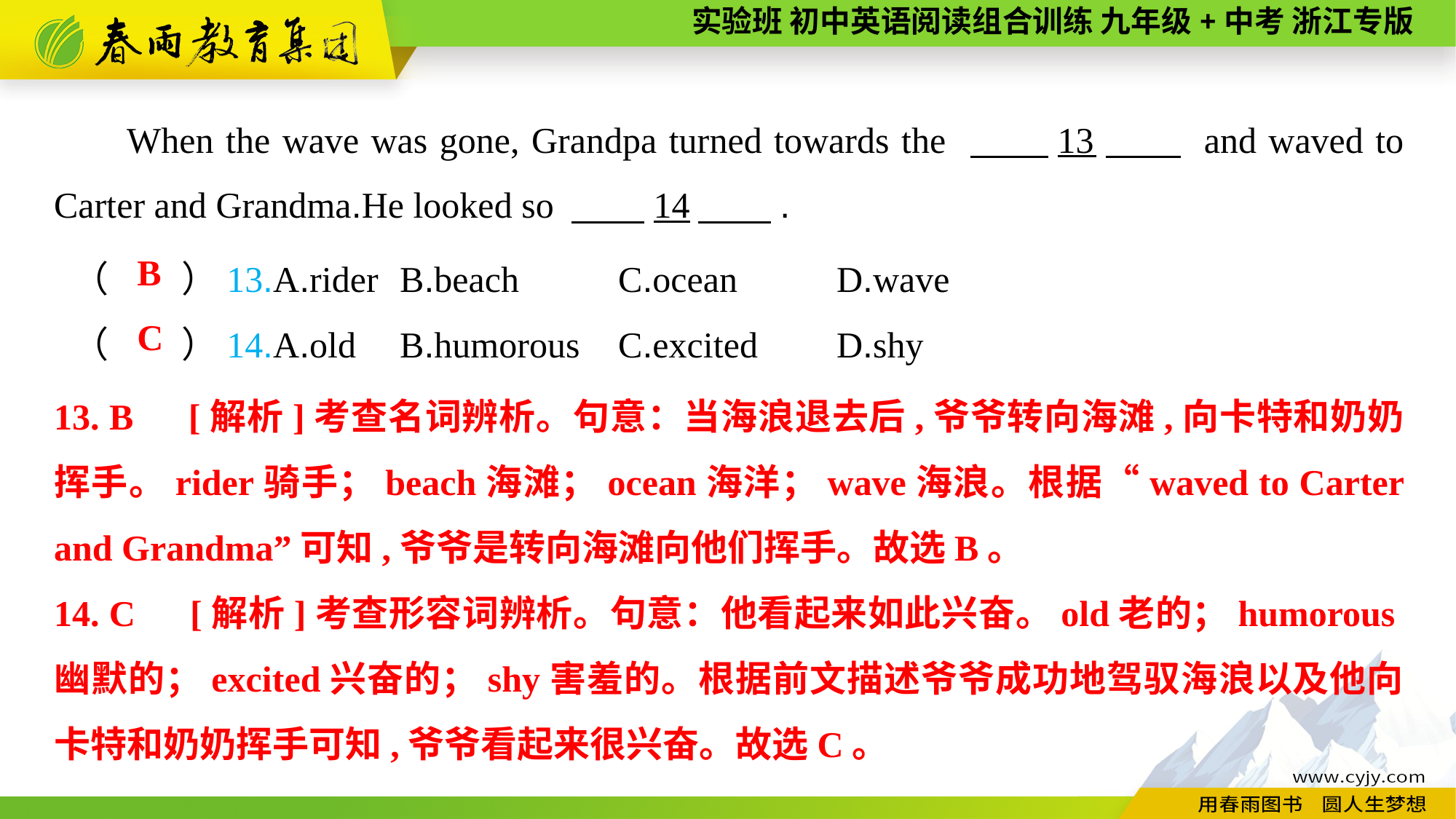

When the wave was gone, Grandpa turned towards the 　　13　　 and waved to Carter and Grandma.He looked so 　　14　　.
（　　）13.A.rider	B.beach	C.ocean	D.wave
（　　）14.A.old	B.humorous	C.excited	D.shy
B
C
13. B　[解析]考查名词辨析。句意：当海浪退去后,爷爷转向海滩,向卡特和奶奶挥手。rider骑手；beach海滩；ocean海洋；wave海浪。根据“waved to Carter and Grandma”可知,爷爷是转向海滩向他们挥手。故选B。
14. C　[解析]考查形容词辨析。句意：他看起来如此兴奋。old老的；humorous幽默的；excited兴奋的；shy害羞的。根据前文描述爷爷成功地驾驭海浪以及他向卡特和奶奶挥手可知,爷爷看起来很兴奋。故选C。